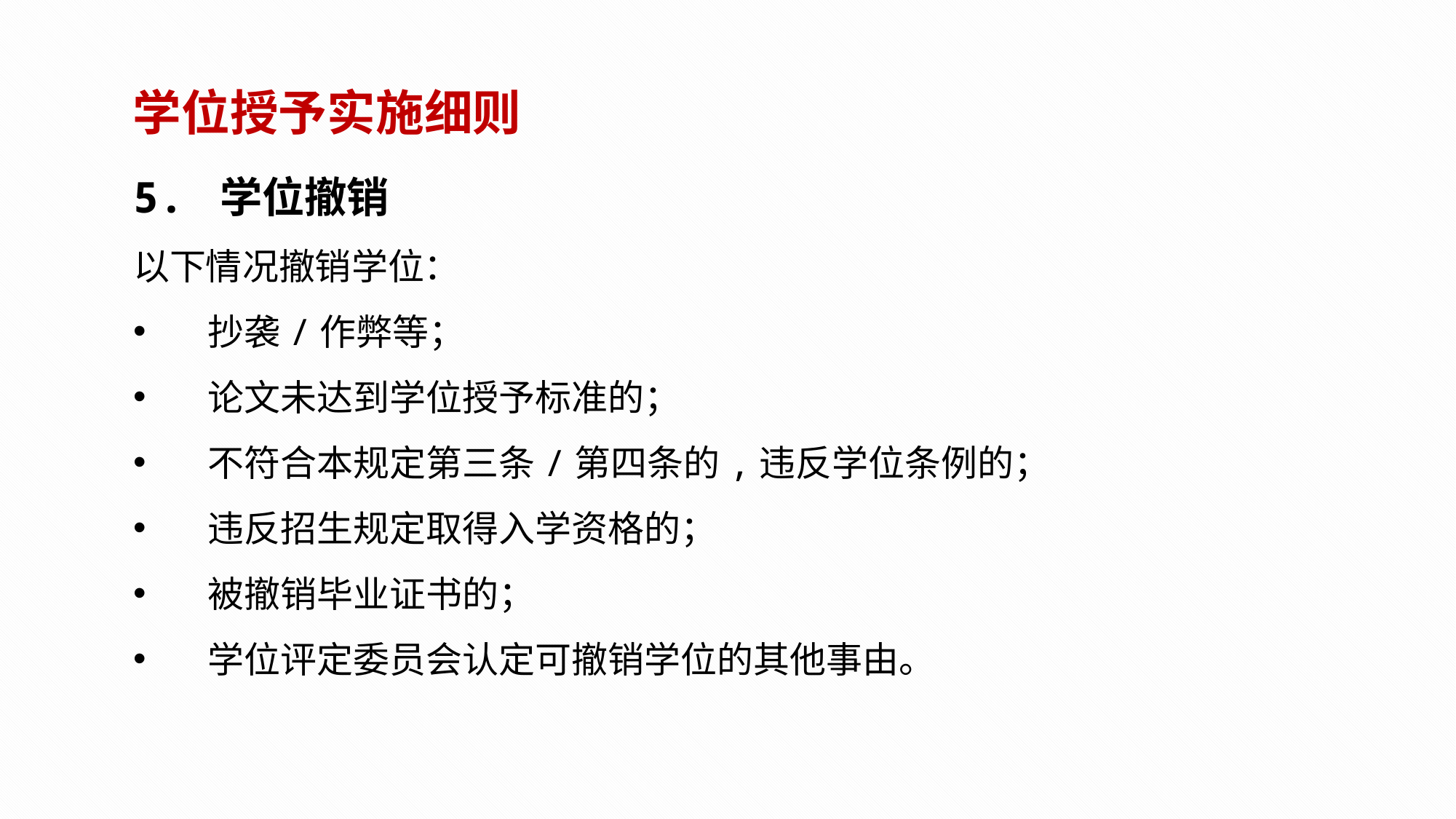

学位授予实施细则
5. 学位撤销
以下情况撤销学位：
   抄袭/作弊等；
   论文未达到学位授予标准的；
   不符合本规定第三条/第四条的,违反学位条例的；
   违反招生规定取得入学资格的；
   被撤销毕业证书的；
   学位评定委员会认定可撤销学位的其他事由。